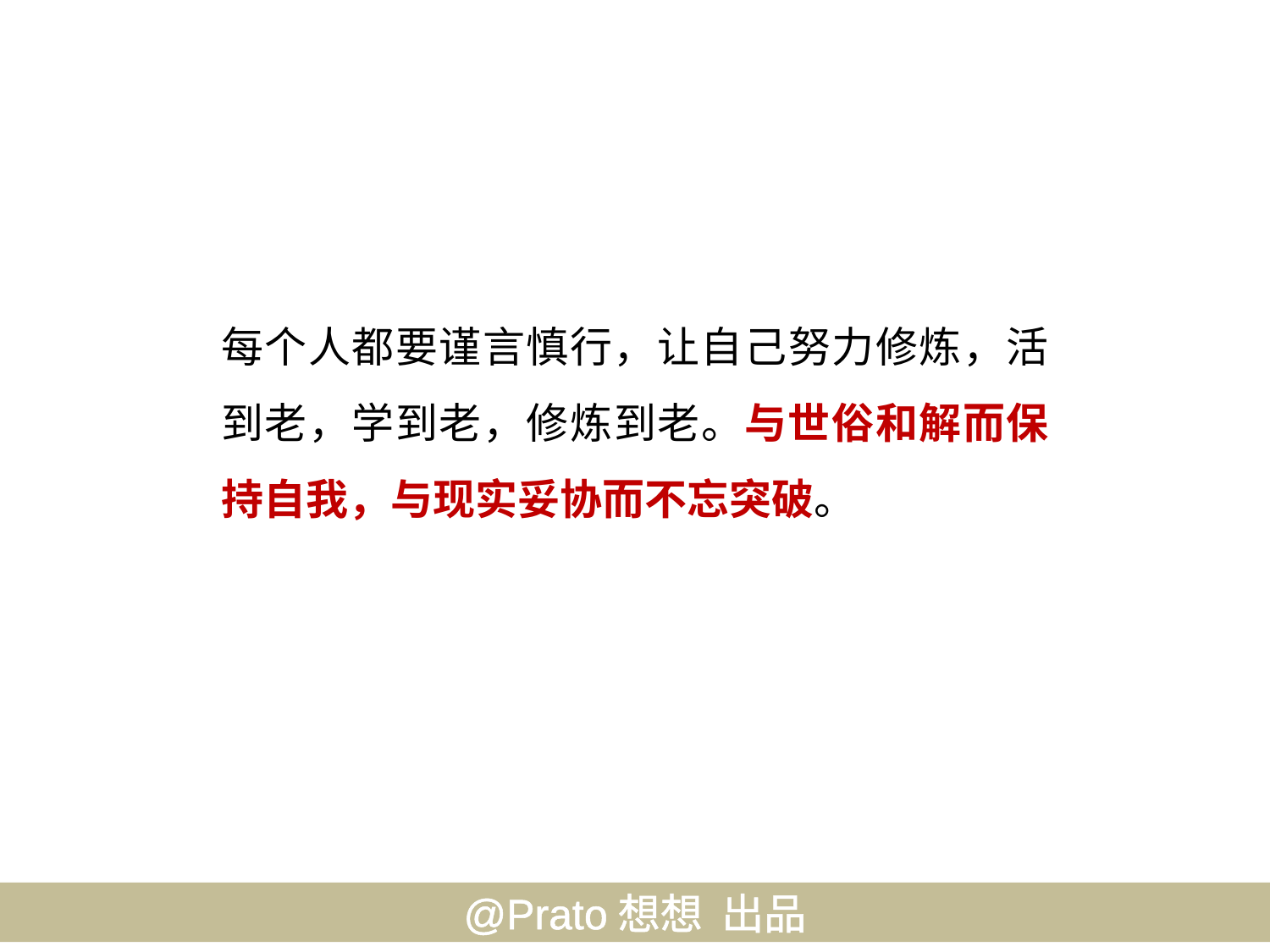

每个人都要谨言慎行，让自己努力修炼，活到老，学到老，修炼到老。与世俗和解而保持自我，与现实妥协而不忘突破。
@Prato想想  出品